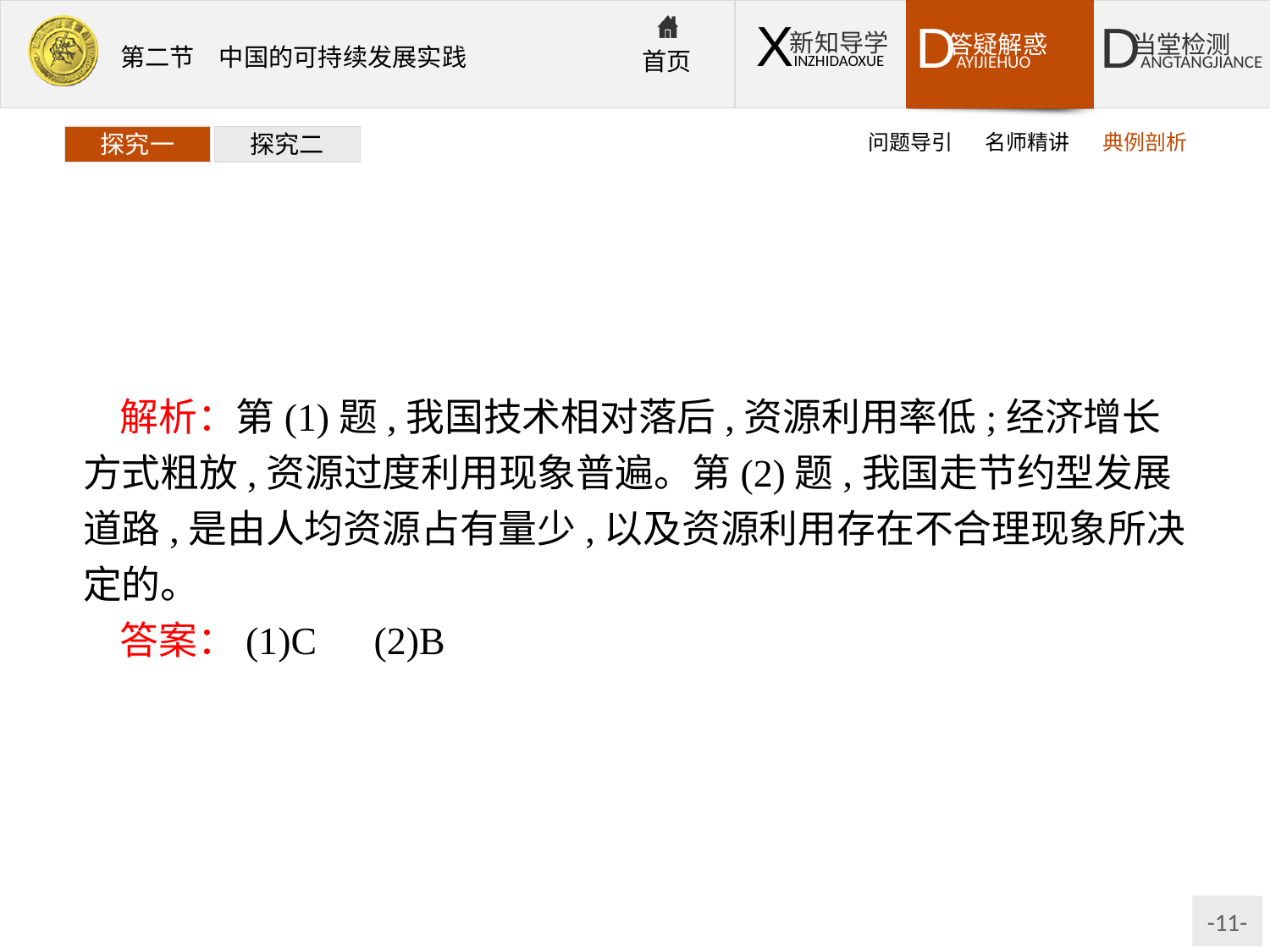

问题导引
名师精讲
典例剖析
探究一
探究二
解析：第(1)题,我国技术相对落后,资源利用率低;经济增长方式粗放,资源过度利用现象普遍。第(2)题,我国走节约型发展道路,是由人均资源占有量少,以及资源利用存在不合理现象所决定的。
答案：(1)C　(2)B